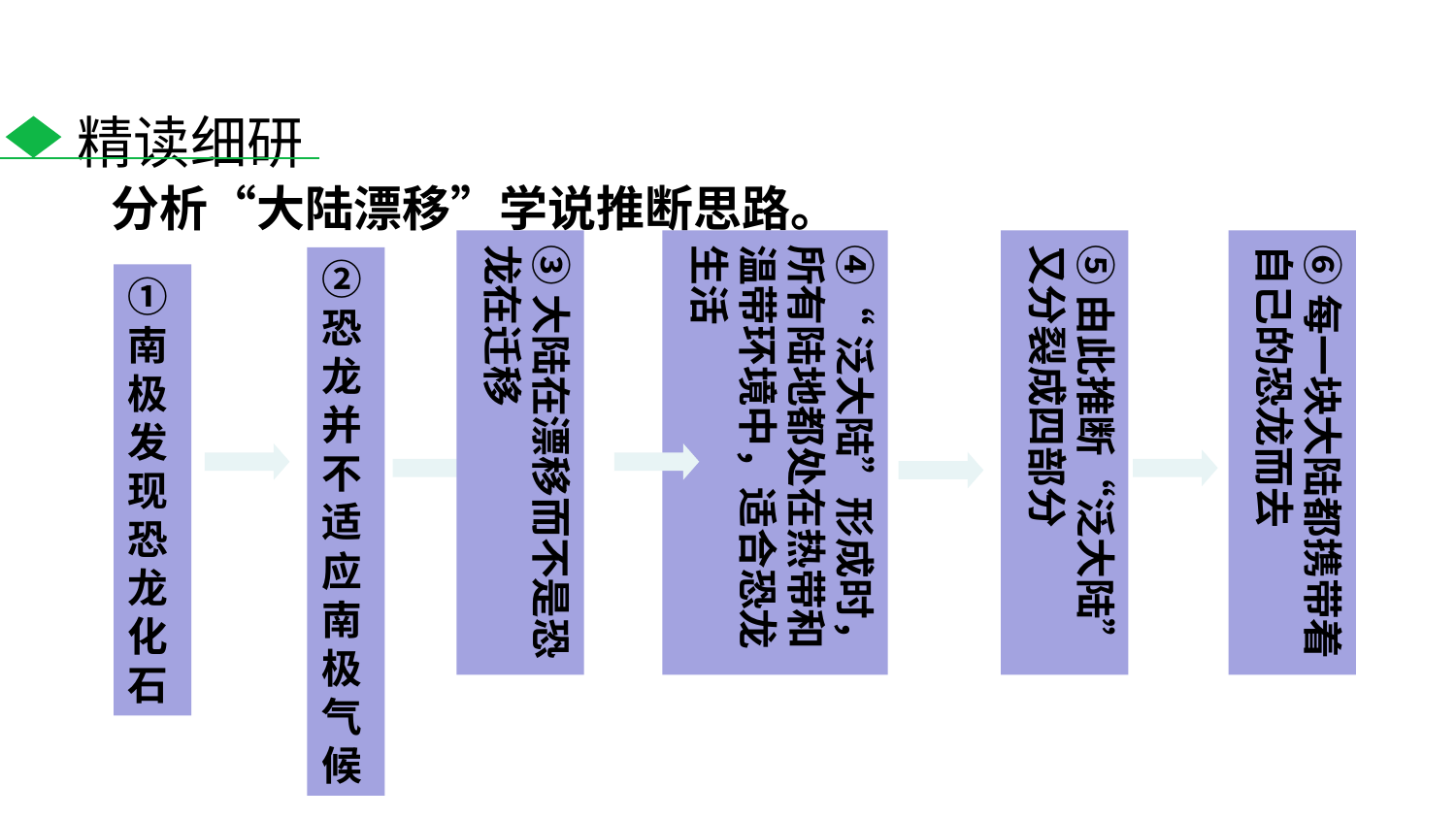

精读细研

分析“大陆漂移”学说推断思路。
③大陆在漂移而不是恐龙在迁移
④“泛大陆”形成时，所有陆地都处在热带和温带环境中，适合恐龙生活
⑤由此推断“泛大陆”又分裂成四部分
⑥每一块大陆都携带着自己的恐龙而去
②恐龙并不适应南极气候
①南极发现恐龙化石